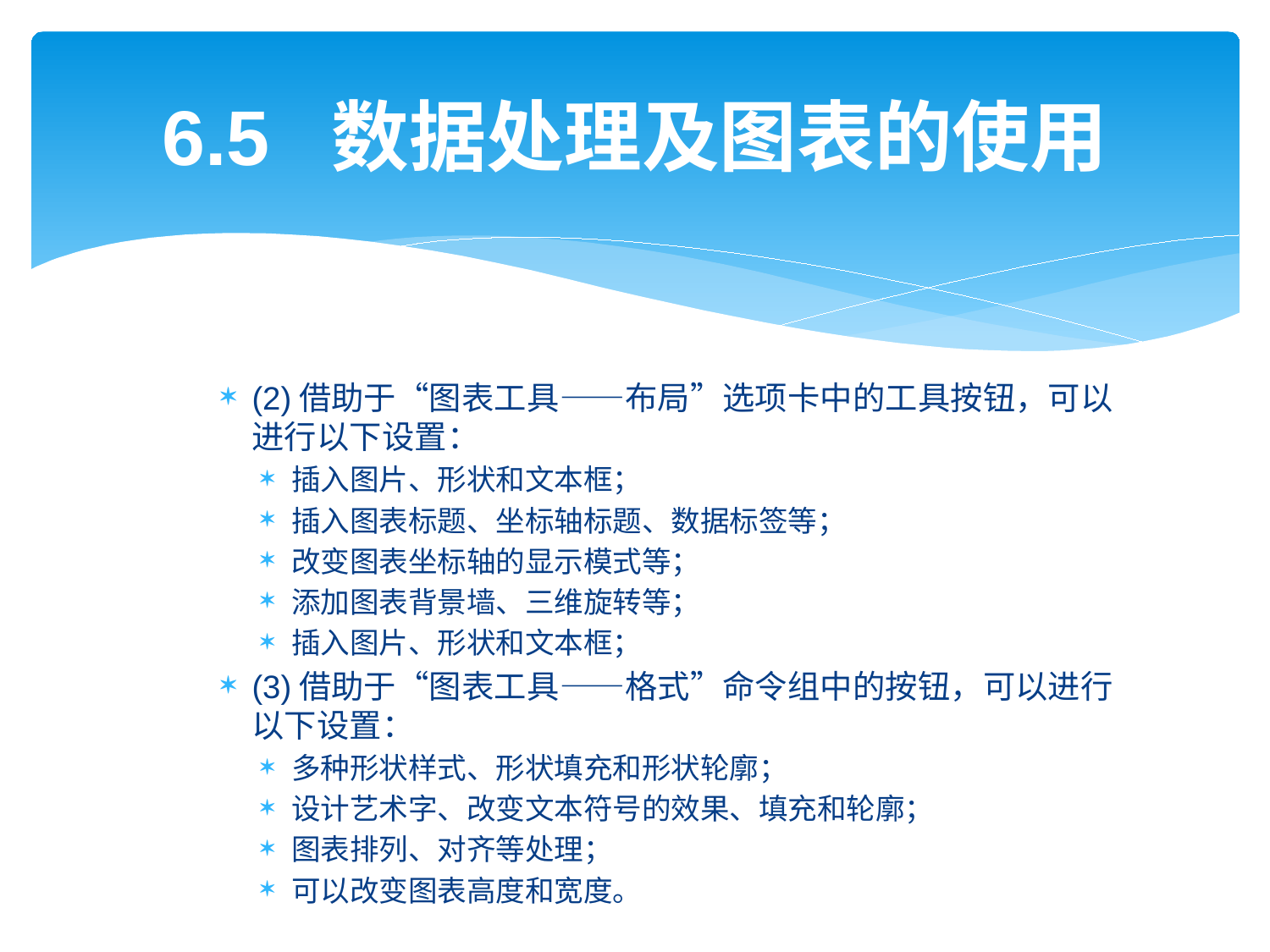

# 6.5  数据处理及图表的使用
(2)借助于“图表工具——布局”选项卡中的工具按钮，可以进行以下设置：
插入图片、形状和文本框；
插入图表标题、坐标轴标题、数据标签等；
改变图表坐标轴的显示模式等；
添加图表背景墙、三维旋转等；
插入图片、形状和文本框；
(3)借助于“图表工具——格式”命令组中的按钮，可以进行以下设置：
多种形状样式、形状填充和形状轮廓；
设计艺术字、改变文本符号的效果、填充和轮廓；
图表排列、对齐等处理；
可以改变图表高度和宽度。